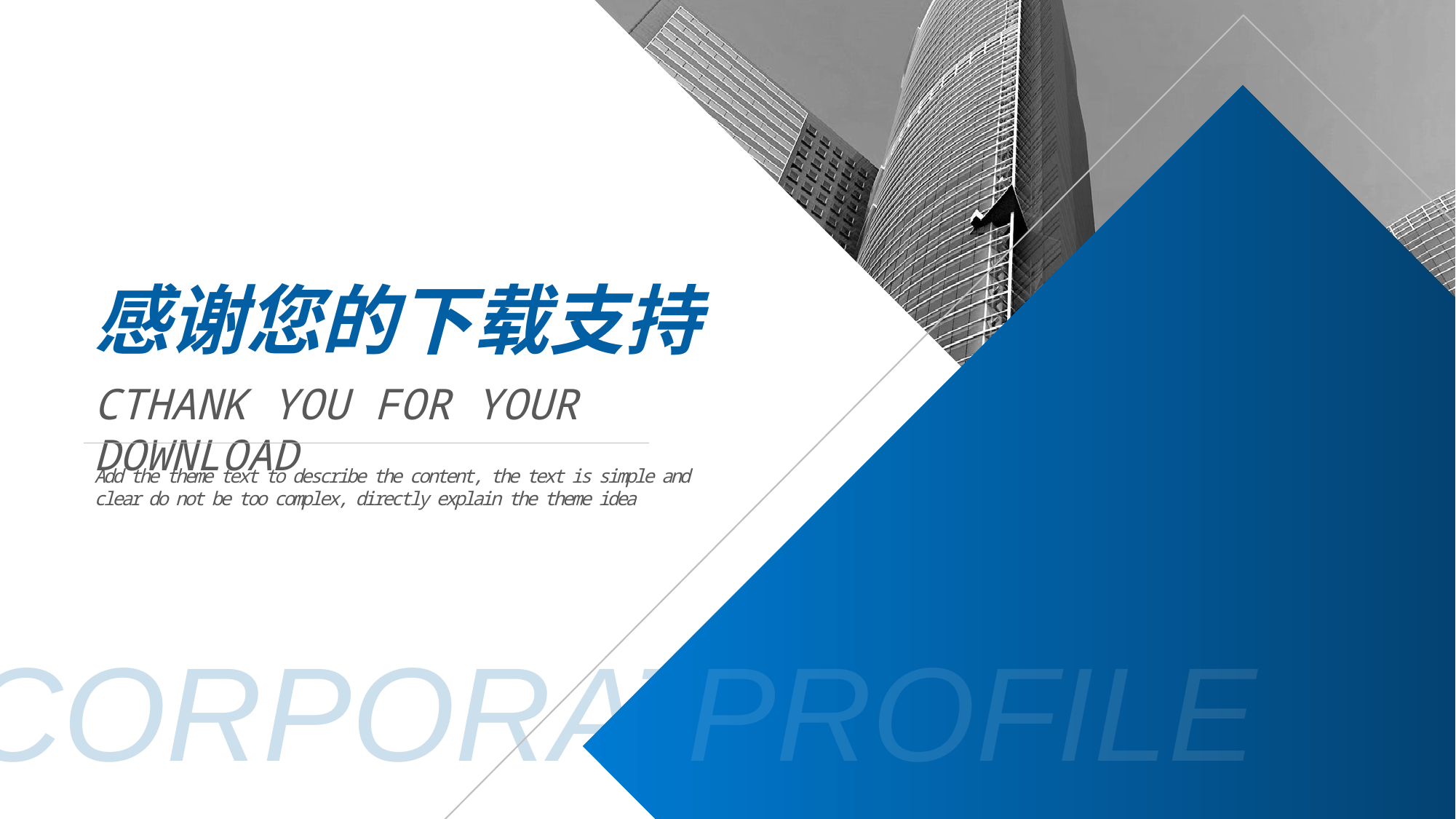

感谢您的下载支持
CTHANK YOU FOR YOUR DOWNLOAD
Add the theme text to describe the content, the text is simple and clear do not be too complex, directly explain the theme idea
CORPORATE
PROFILE